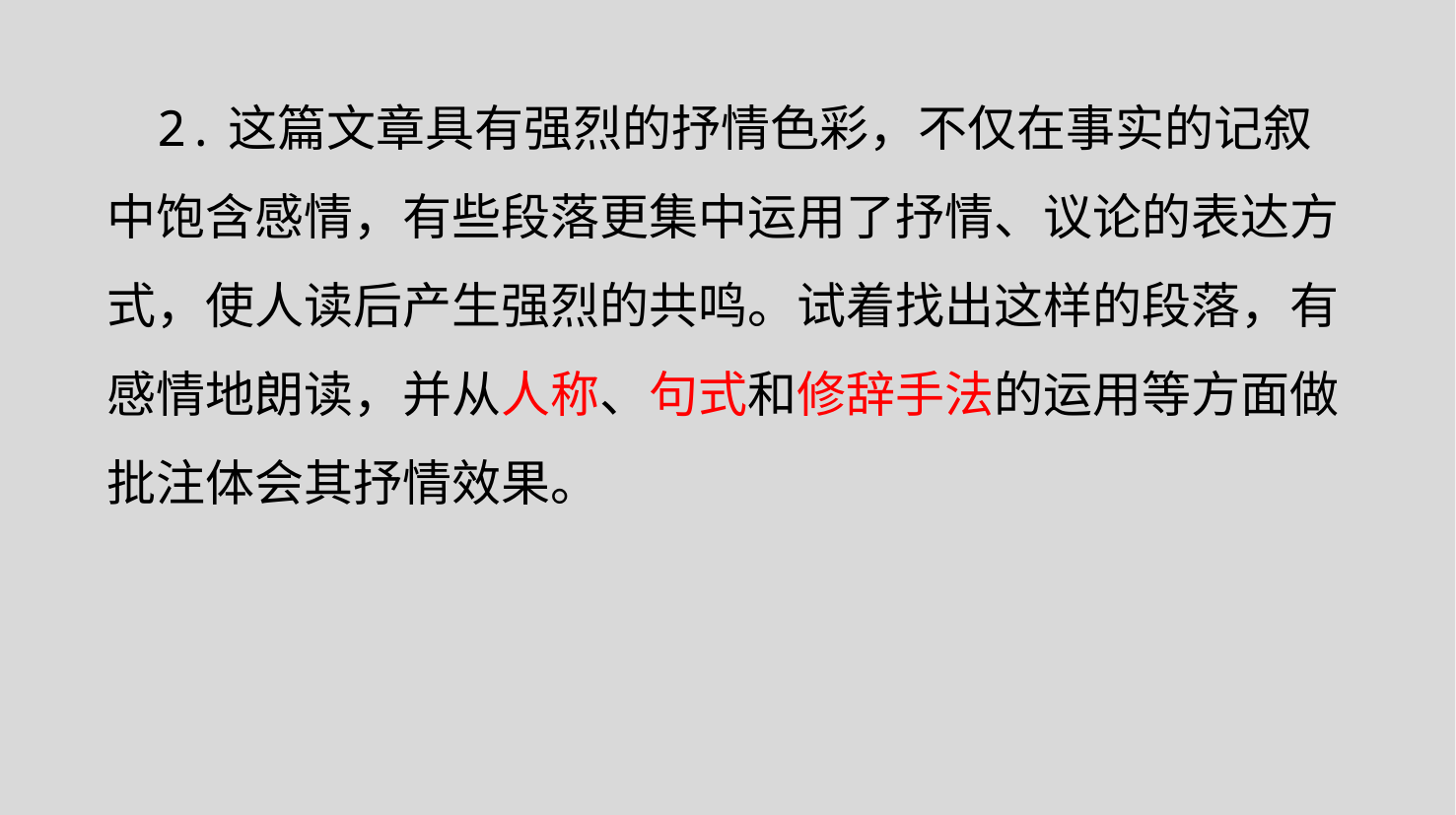

2.这篇文章具有强烈的抒情色彩，不仅在事实的记叙中饱含感情，有些段落更集中运用了抒情、议论的表达方式，使人读后产生强烈的共鸣。试着找出这样的段落，有感情地朗读，并从人称、句式和修辞手法的运用等方面做批注体会其抒情效果。